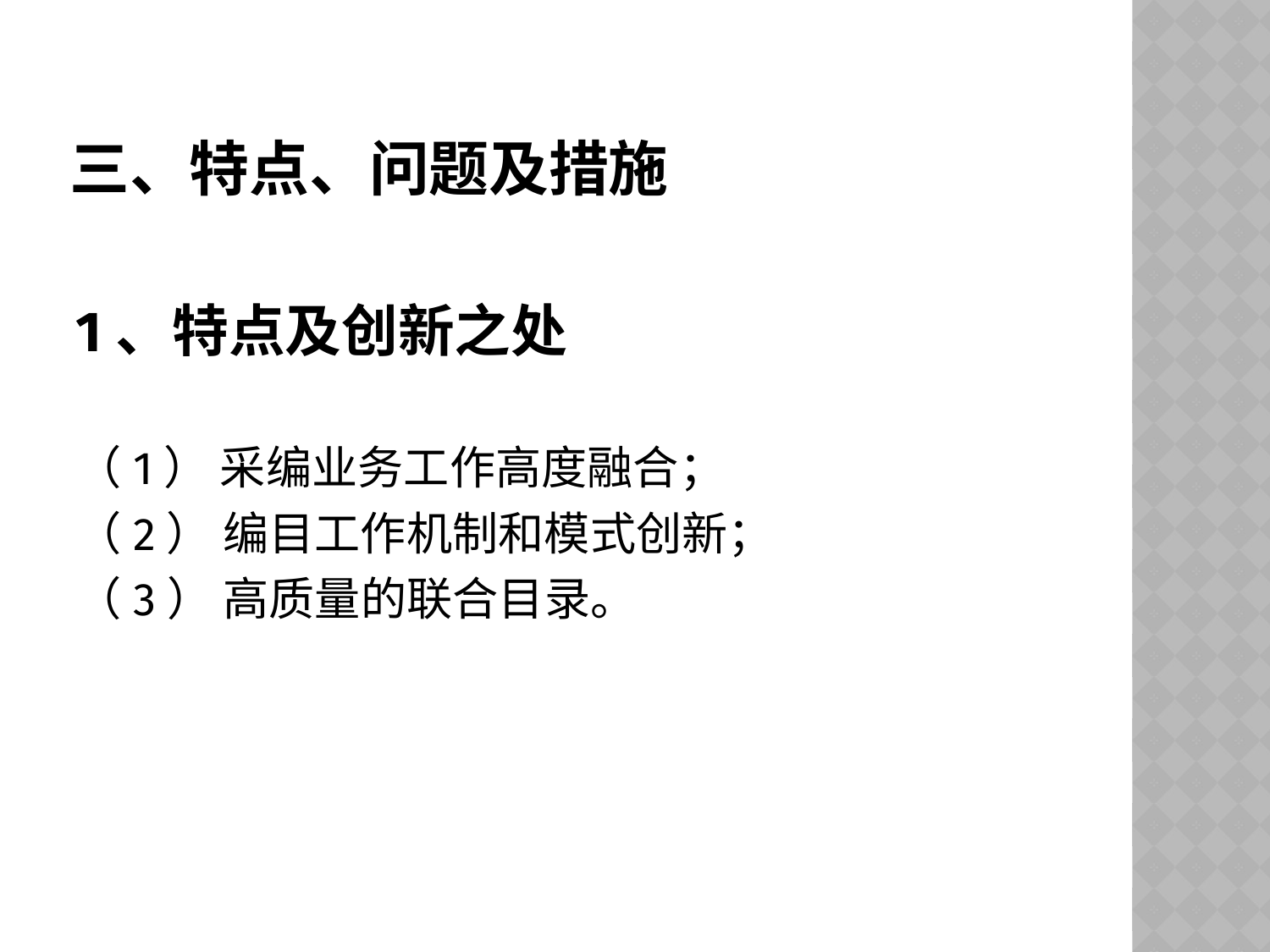

# 三、特点、问题及措施

1、特点及创新之处

（1） 采编业务工作高度融合；
（2） 编目工作机制和模式创新；
（3） 高质量的联合目录。